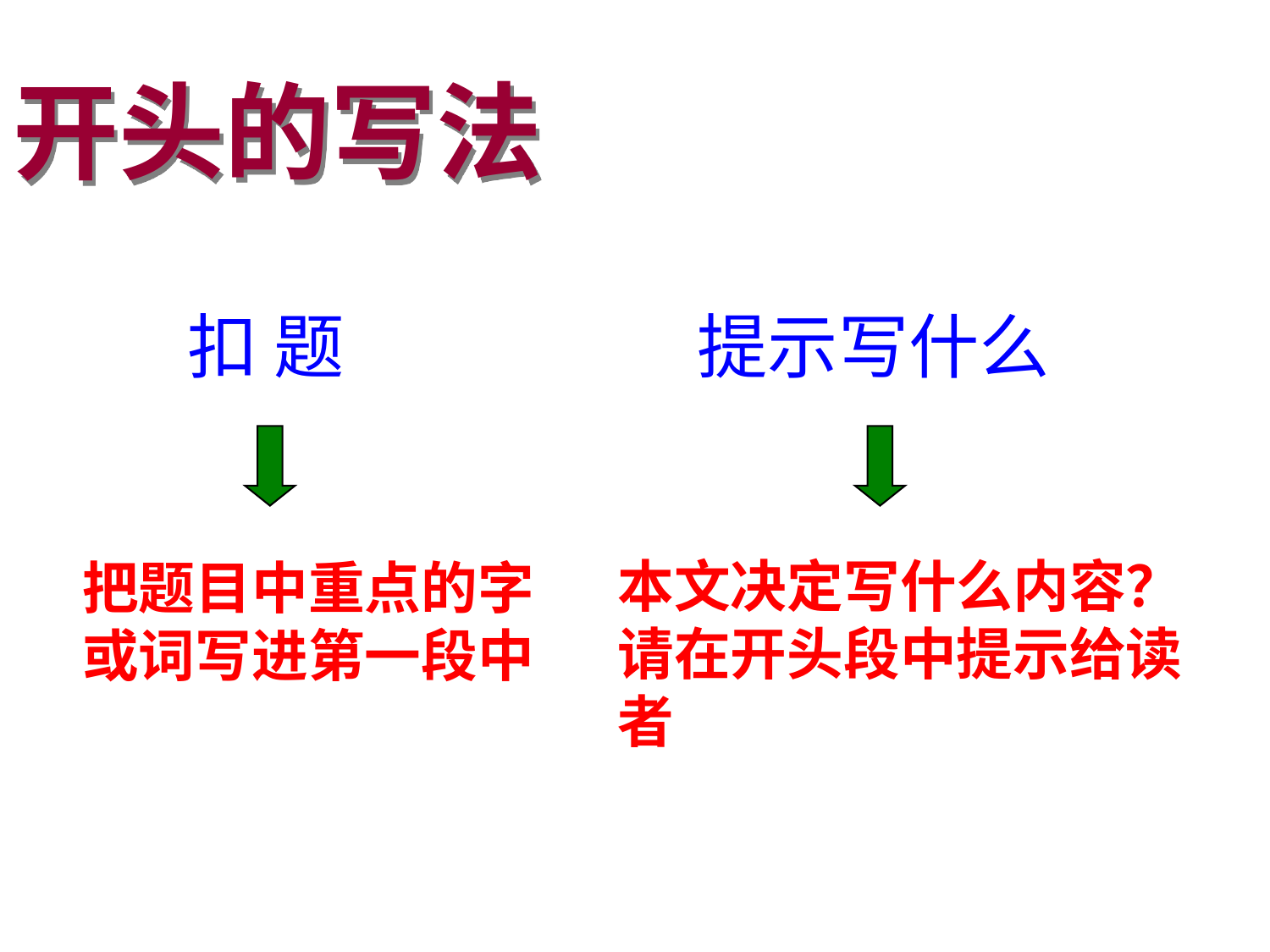

开头的写法
一、开头的写法
扣 题
提示写什么

本文决定写什么内容？请在开头段中提示给读者
把题目中重点的字或词写进第一段中